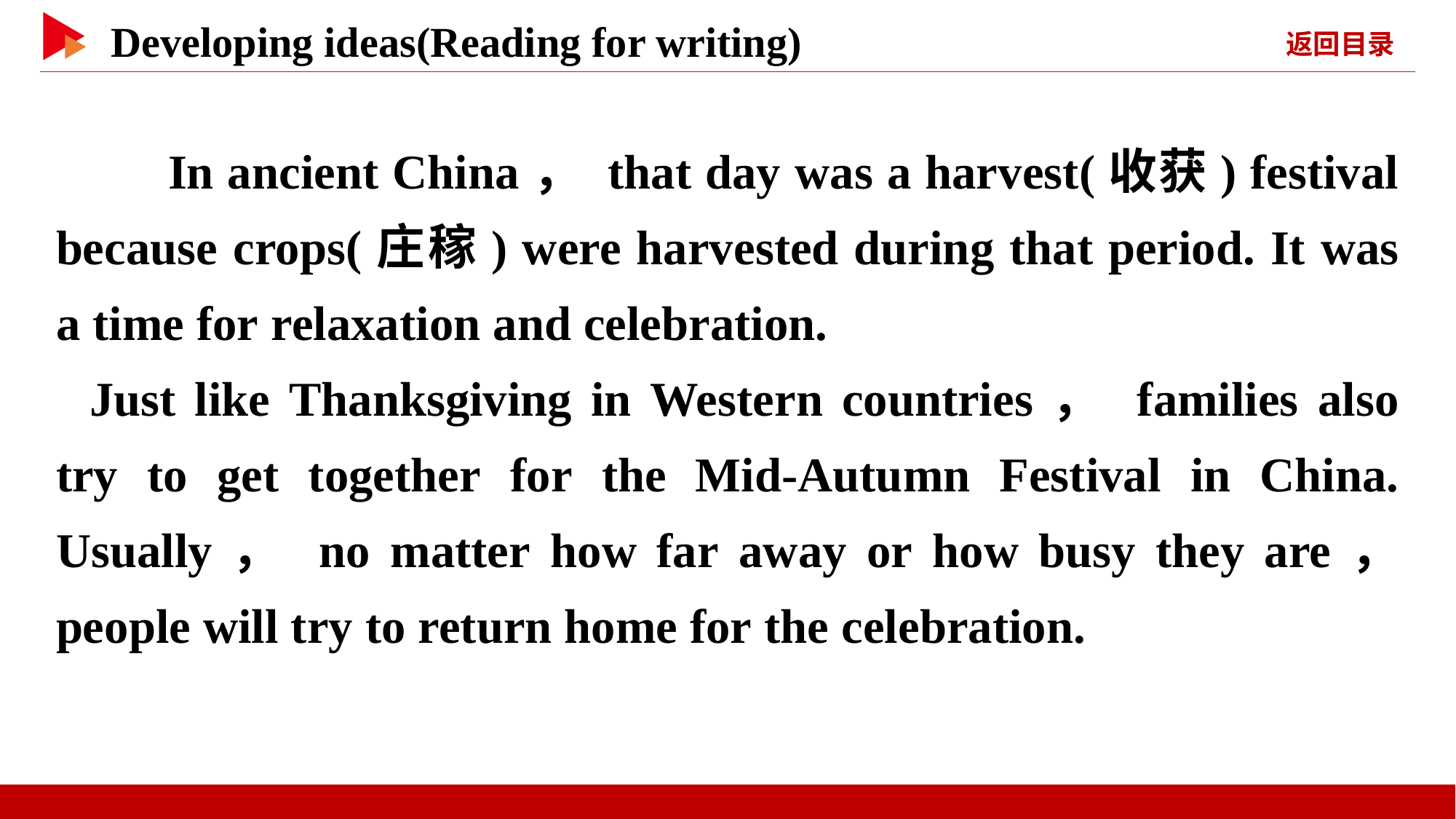

In ancient China， that day was a harvest(收获) festival because crops(庄稼) were harvested during that period. It was a time for relaxation and celebration.
Just like Thanksgiving in Western countries， families also try to get together for the Mid-Autumn Festival in China. Usually， no matter how far away or how busy they are， people will try to return home for the celebration.